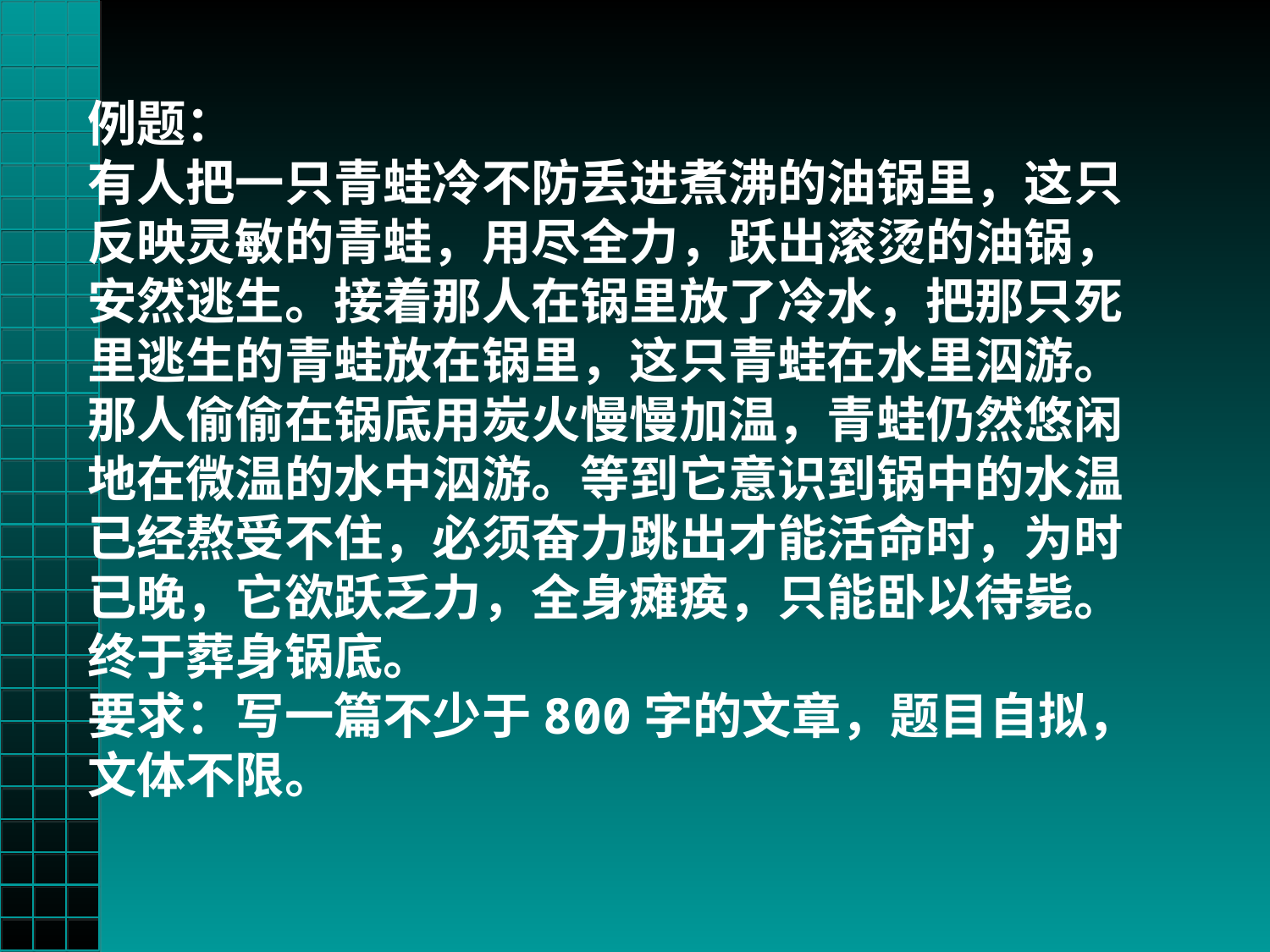

例题：
有人把一只青蛙冷不防丢进煮沸的油锅里，这只反映灵敏的青蛙，用尽全力，跃出滚烫的油锅，安然逃生。接着那人在锅里放了冷水，把那只死里逃生的青蛙放在锅里，这只青蛙在水里泅游。那人偷偷在锅底用炭火慢慢加温，青蛙仍然悠闲地在微温的水中泅游。等到它意识到锅中的水温已经熬受不住，必须奋力跳出才能活命时，为时已晚，它欲跃乏力，全身瘫痪，只能卧以待毙。终于葬身锅底。
要求：写一篇不少于800字的文章，题目自拟，文体不限。